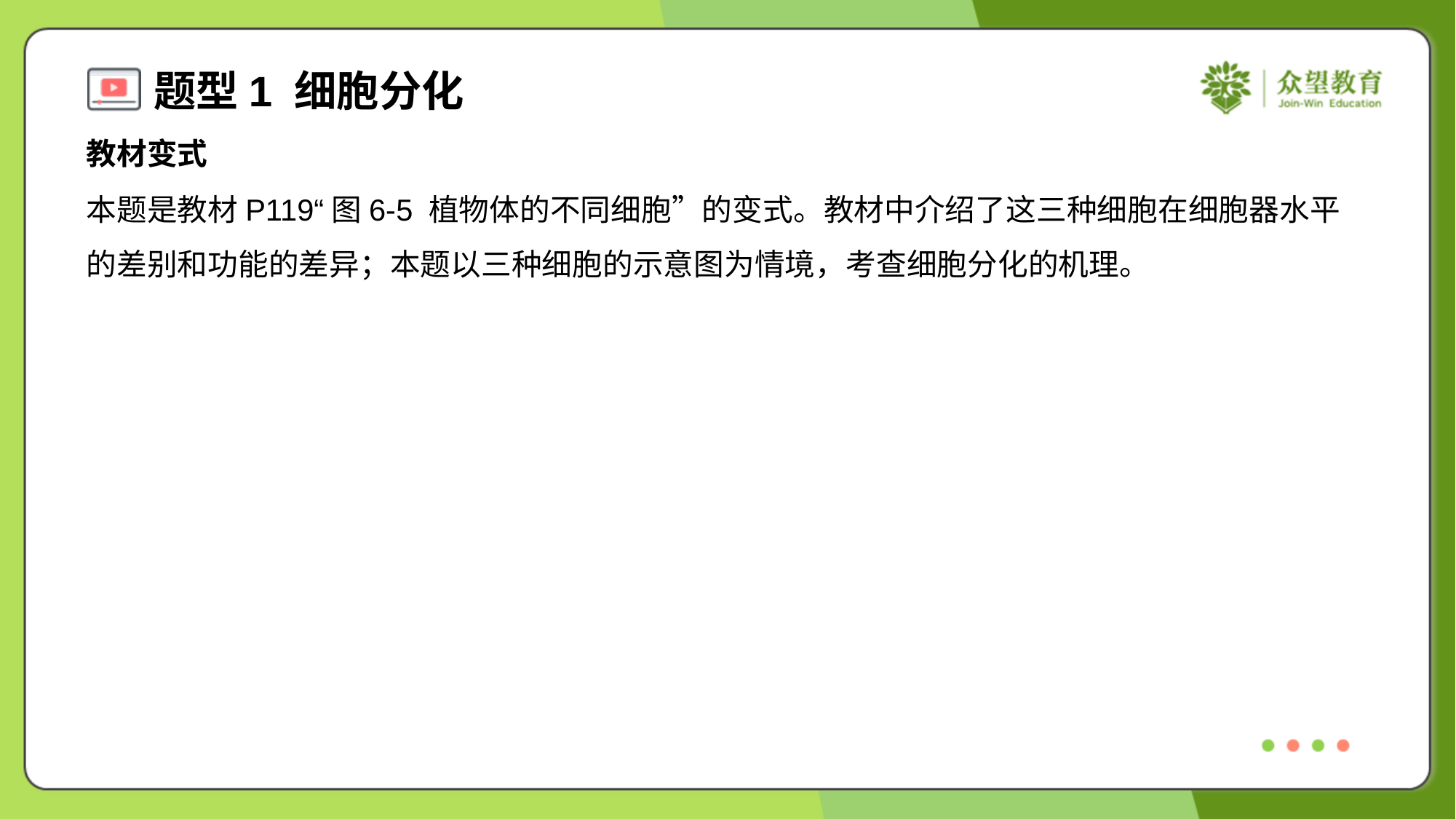

教材变式
本题是教材P119“图6-5 植物体的不同细胞”的变式。教材中介绍了这三种细胞在细胞器水平
的差别和功能的差异；本题以三种细胞的示意图为情境，考查细胞分化的机理。